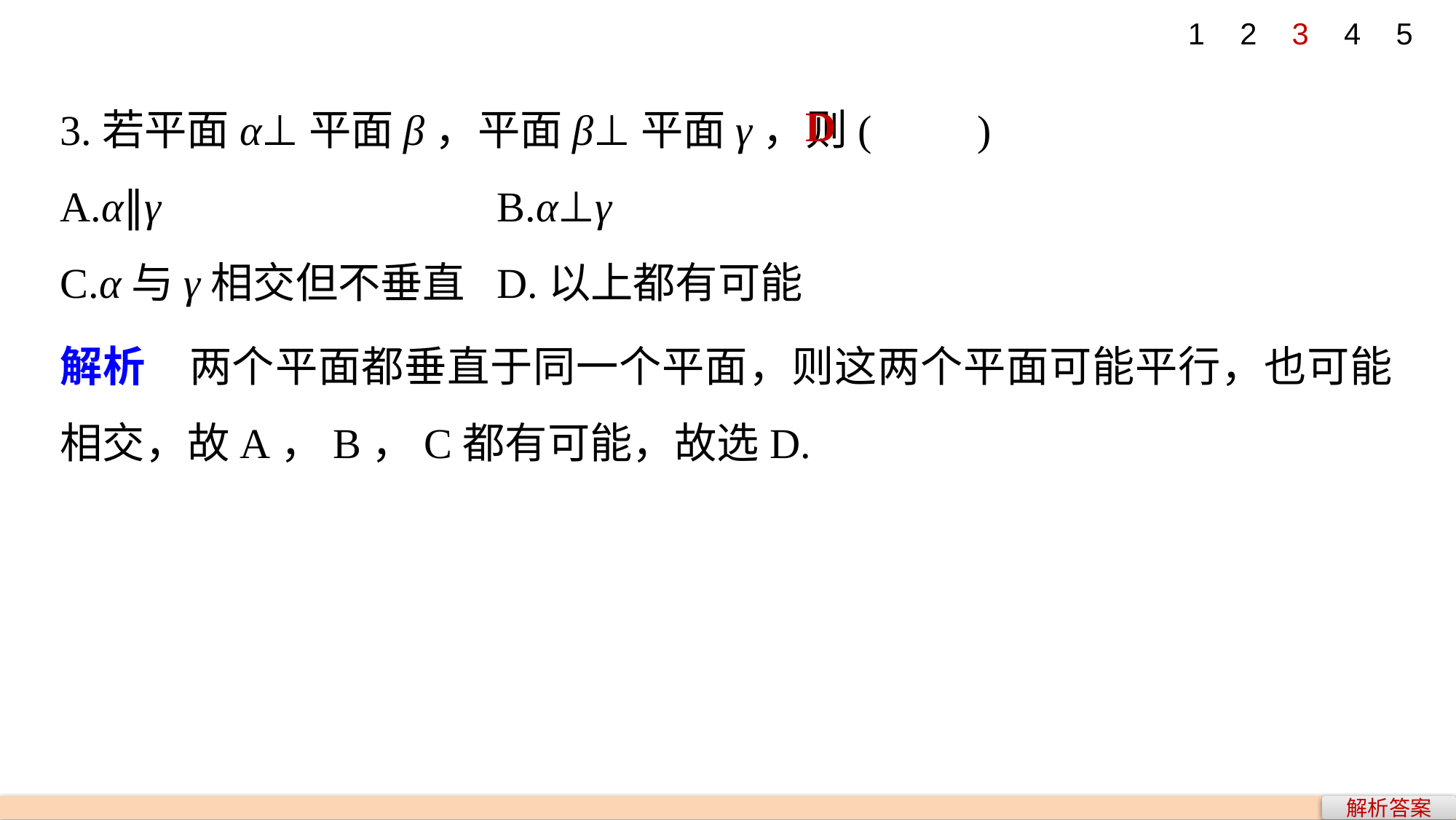

1
2
3
4
5
3.若平面α⊥平面β，平面β⊥平面γ，则(　　)
A.α∥γ			B.α⊥γ
C.α与γ相交但不垂直	D.以上都有可能
D
解析　两个平面都垂直于同一个平面，则这两个平面可能平行，也可能相交，故A，B，C都有可能，故选D.
解析答案